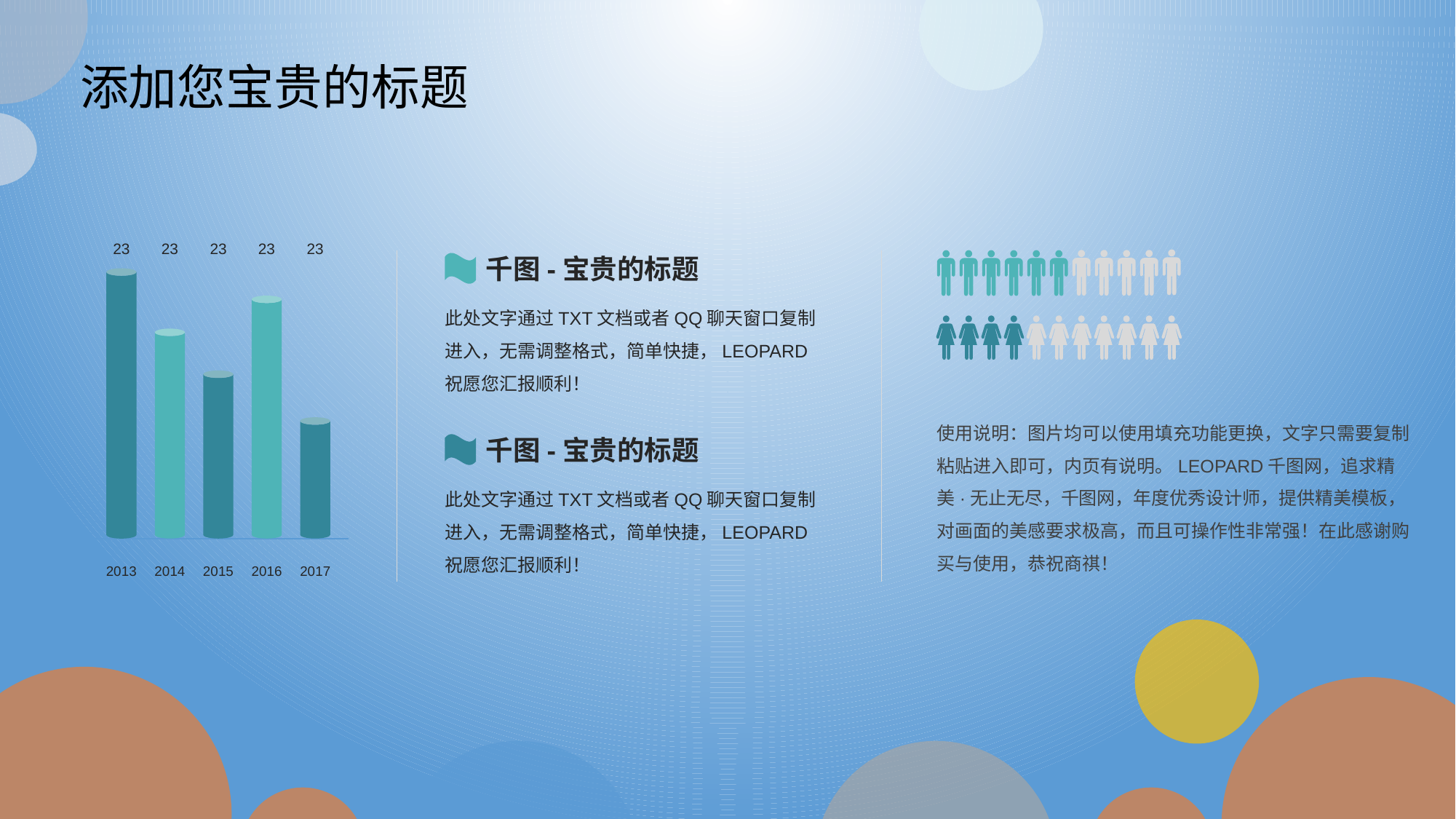

添加您宝贵的标题

23
23
23
23
23
千图-宝贵的标题

此处文字通过TXT文档或者QQ聊天窗口复制进入，无需调整格式，简单快捷，LEOPARD祝愿您汇报顺利！

使用说明：图片均可以使用填充功能更换，文字只需要复制粘贴进入即可，内页有说明。LEOPARD千图网，追求精美·无止无尽，千图网，年度优秀设计师，提供精美模板，对画面的美感要求极高，而且可操作性非常强！在此感谢购买与使用，恭祝商祺！

千图-宝贵的标题

此处文字通过TXT文档或者QQ聊天窗口复制进入，无需调整格式，简单快捷，LEOPARD祝愿您汇报顺利！
2013
2014
2015
2016
2017